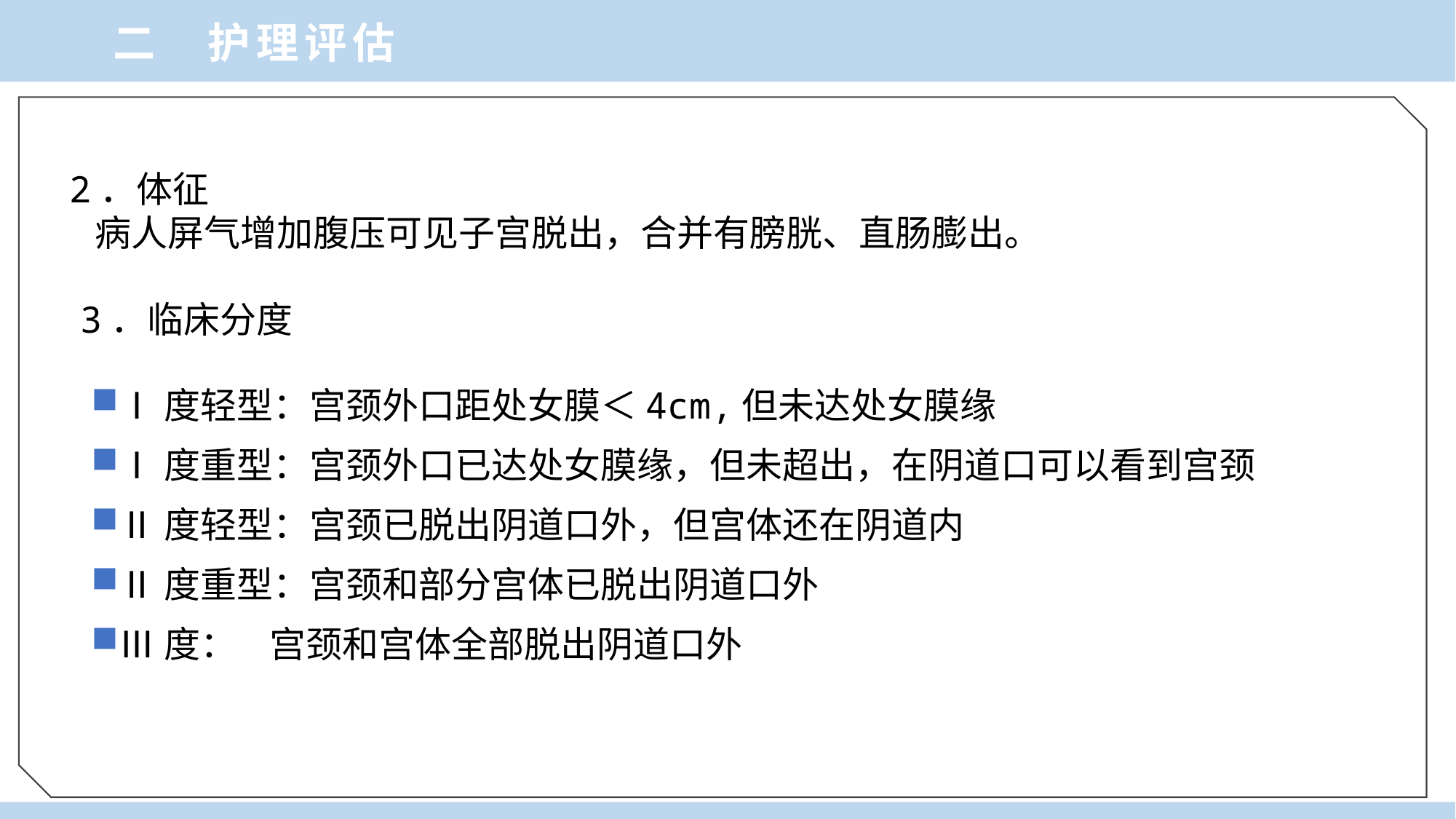

二   护理评估

2．体征
  病人屏气增加腹压可见子宫脱出，合并有膀胱、直肠膨出。
3．临床分度
Ⅰ度轻型：宫颈外口距处女膜＜4cm,但未达处女膜缘
Ⅰ度重型：宫颈外口已达处女膜缘，但未超出，在阴道口可以看到宫颈
Ⅱ度轻型：宫颈已脱出阴道口外，但宫体还在阴道内
Ⅱ度重型：宫颈和部分宫体已脱出阴道口外
Ⅲ度：    宫颈和宫体全部脱出阴道口外